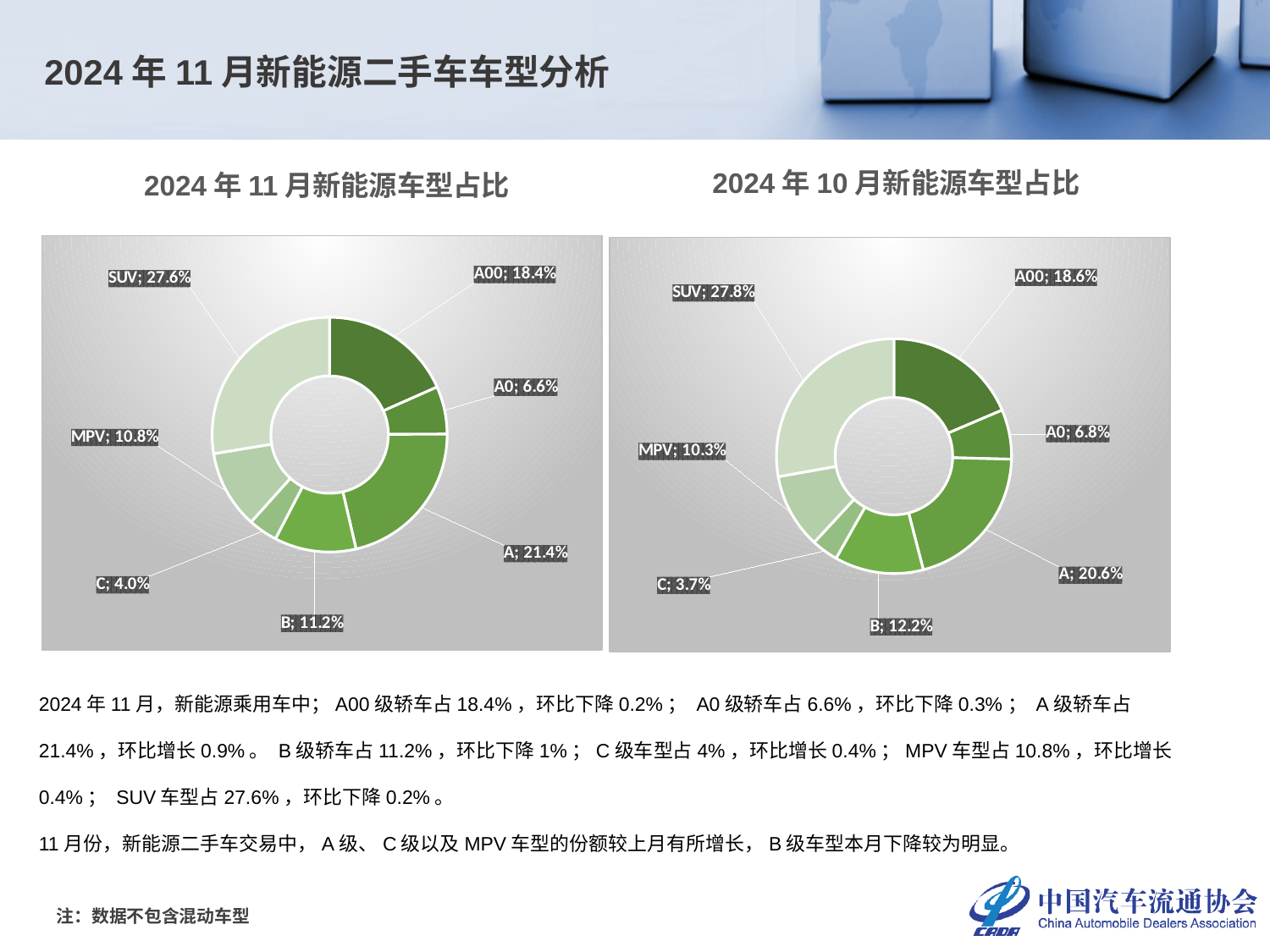

2024年11月新能源二手车车型分析
2024年10月新能源车型占比
2024年11月新能源车型占比

### Chart

| Category |  |
|---|---|
| A00 | 0.18353886980955356 |
| A0 | 0.06579768966593819 |
| A | 0.2144864189822042 |
| B | 0.1123946300343428 |
| C | 0.0401966906025601 |
| MPV | 0.10759444270995941 |
| SUV | 0.2759912581954418 |

### Chart

| Category |  |
|---|---|
| A00 | 0.18586183153546018 |
| A0 | 0.06830387881569888 |
| A | 0.20564608675694285 |
| B | 0.1221941703006656 |
| C | 0.036676612347945836 |
| MPV | 0.10328207482212531 |
| SUV | 0.2780353454211614 |
2024年11月，新能源乘用车中；A00级轿车占18.4%，环比下降0.2%； A0级轿车占6.6%，环比下降0.3%； A级轿车占21.4%，环比增长0.9%。 B级轿车占11.2%，环比下降1%；C级车型占4%，环比增长0.4%；MPV车型占10.8%，环比增长0.4%； SUV车型占27.6%，环比下降0.2%。
11月份，新能源二手车交易中，A级、C级以及MPV车型的份额较上月有所增长，B级车型本月下降较为明显。
注：数据不包含混动车型